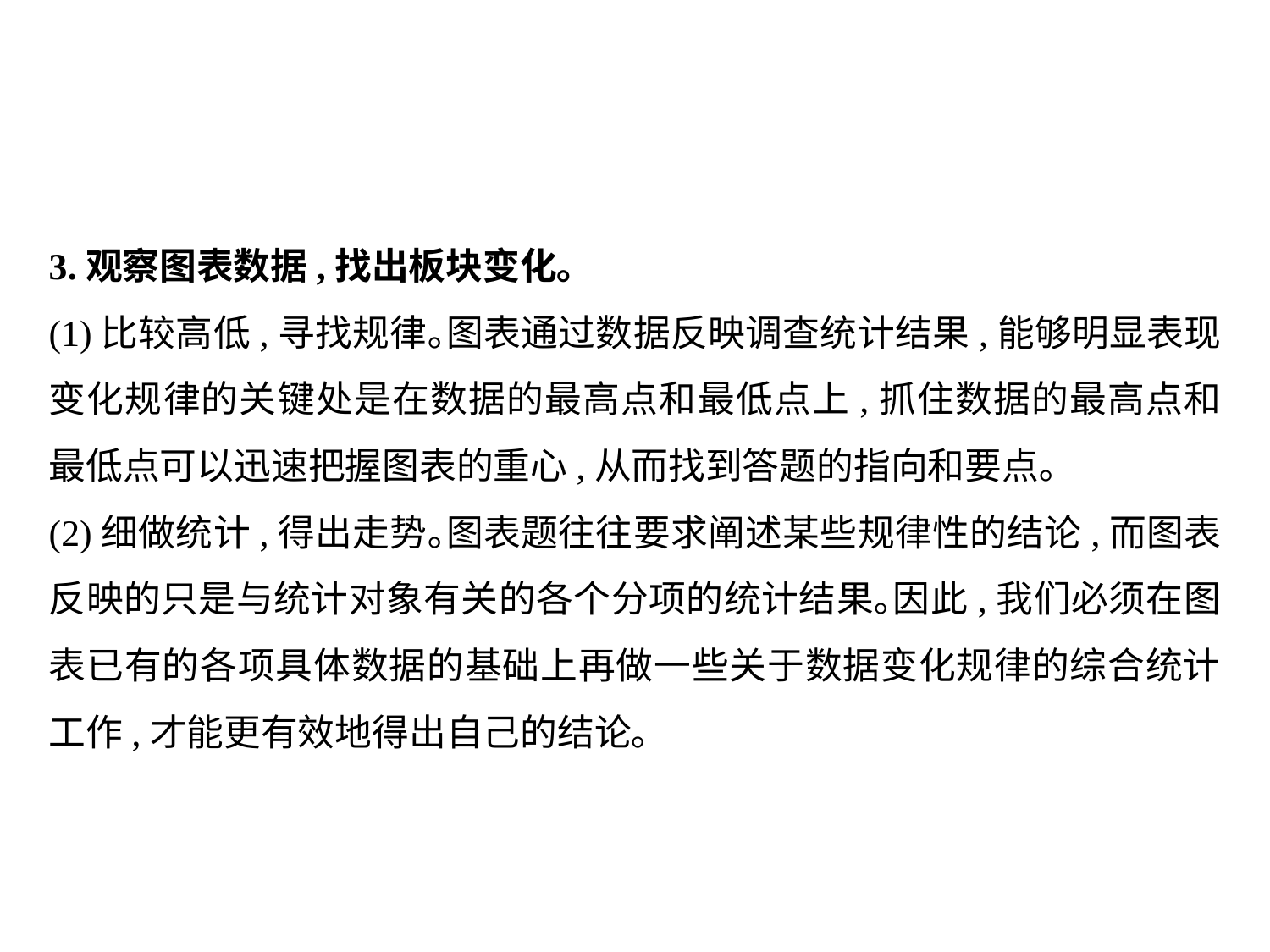

3.观察图表数据,找出板块变化｡
(1)比较高低,寻找规律｡图表通过数据反映调查统计结果,能够明显表现变化规律的关键处是在数据的最高点和最低点上,抓住数据的最高点和最低点可以迅速把握图表的重心,从而找到答题的指向和要点｡
(2)细做统计,得出走势｡图表题往往要求阐述某些规律性的结论,而图表反映的只是与统计对象有关的各个分项的统计结果｡因此,我们必须在图表已有的各项具体数据的基础上再做一些关于数据变化规律的综合统计工作,才能更有效地得出自己的结论｡